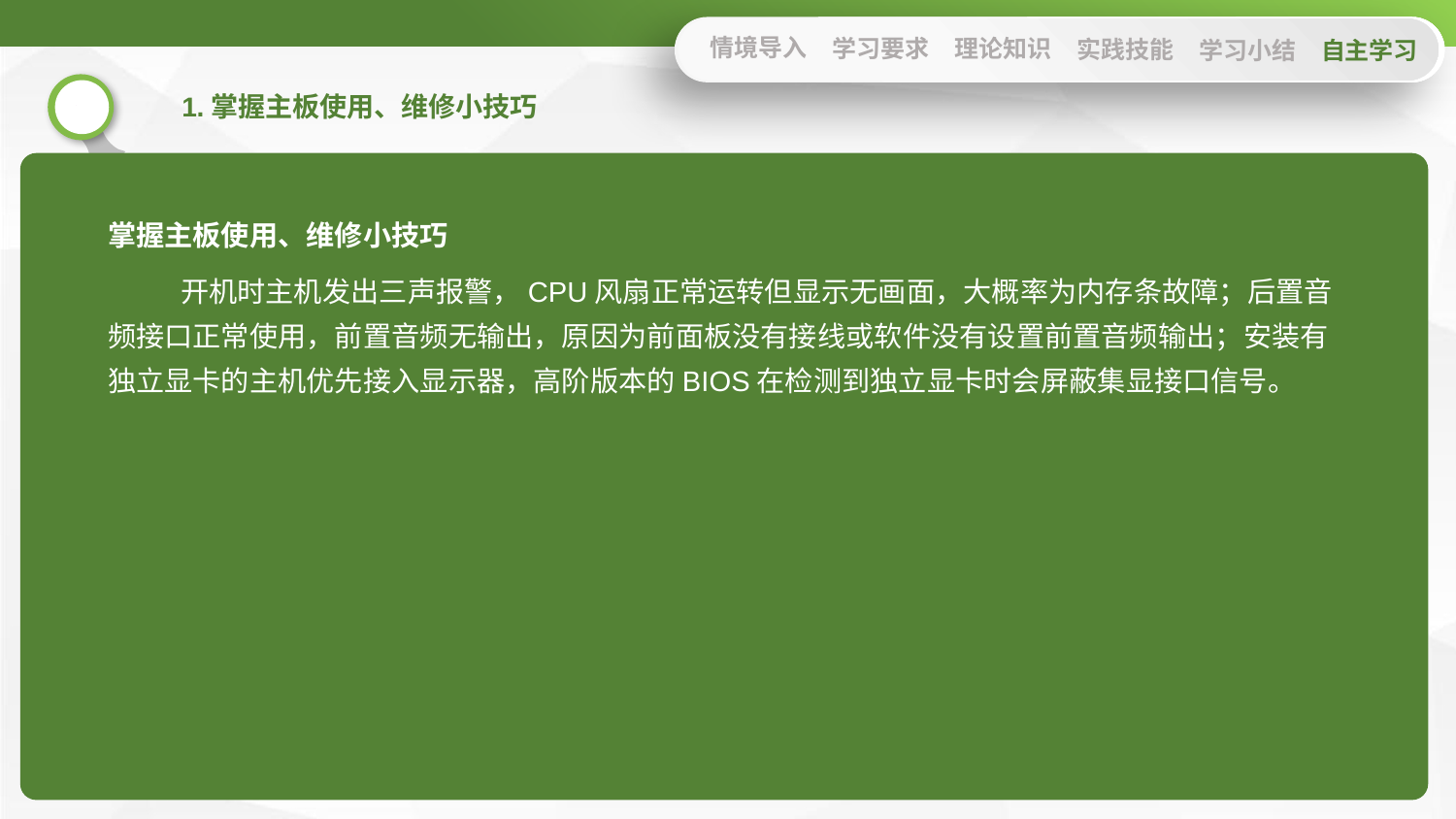

情境导入
学习要求
理论知识
实践技能
学习小结
自主学习
1.掌握主板使用、维修小技巧
掌握主板使用、维修小技巧
开机时主机发出三声报警，CPU风扇正常运转但显示无画面，大概率为内存条故障；后置音频接口正常使用，前置音频无输出，原因为前面板没有接线或软件没有设置前置音频输出；安装有独立显卡的主机优先接入显示器，高阶版本的BIOS在检测到独立显卡时会屏蔽集显接口信号。